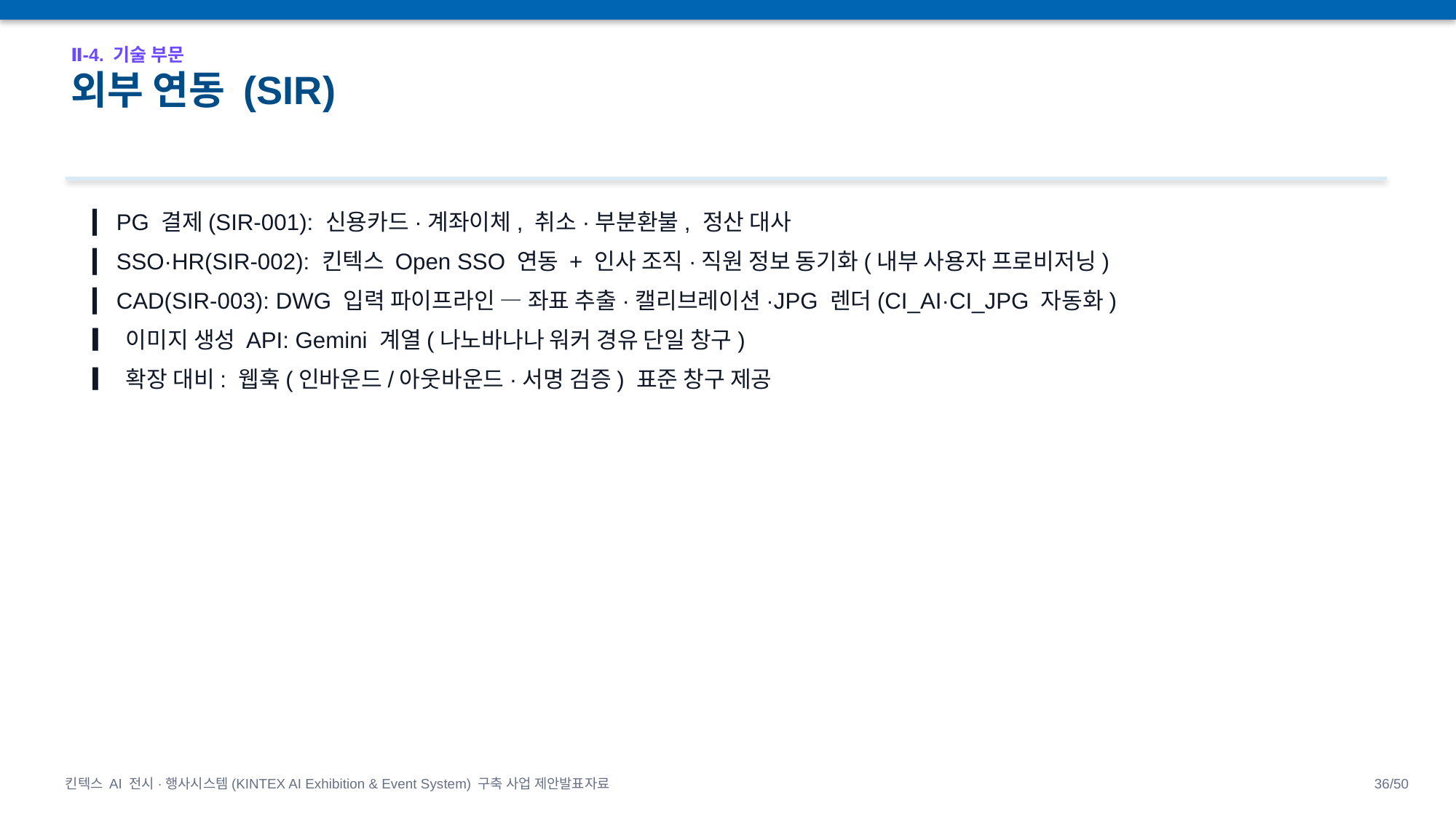

Ⅱ-4. 기술 부문
외부 연동 (SIR)

▎ PG 결제(SIR-001): 신용카드·계좌이체, 취소·부분환불, 정산 대사
▎ SSO·HR(SIR-002): 킨텍스 Open SSO 연동 + 인사 조직·직원 정보 동기화(내부 사용자 프로비저닝)
▎ CAD(SIR-003): DWG 입력 파이프라인 — 좌표 추출·캘리브레이션·JPG 렌더(CI_AI·CI_JPG 자동화)
▎ 이미지 생성 API: Gemini 계열(나노바나나 워커 경유 단일 창구)
▎ 확장 대비: 웹훅(인바운드/아웃바운드·서명 검증) 표준 창구 제공
킨텍스 AI 전시·행사시스템(KINTEX AI Exhibition & Event System) 구축 사업 제안발표자료
36/50